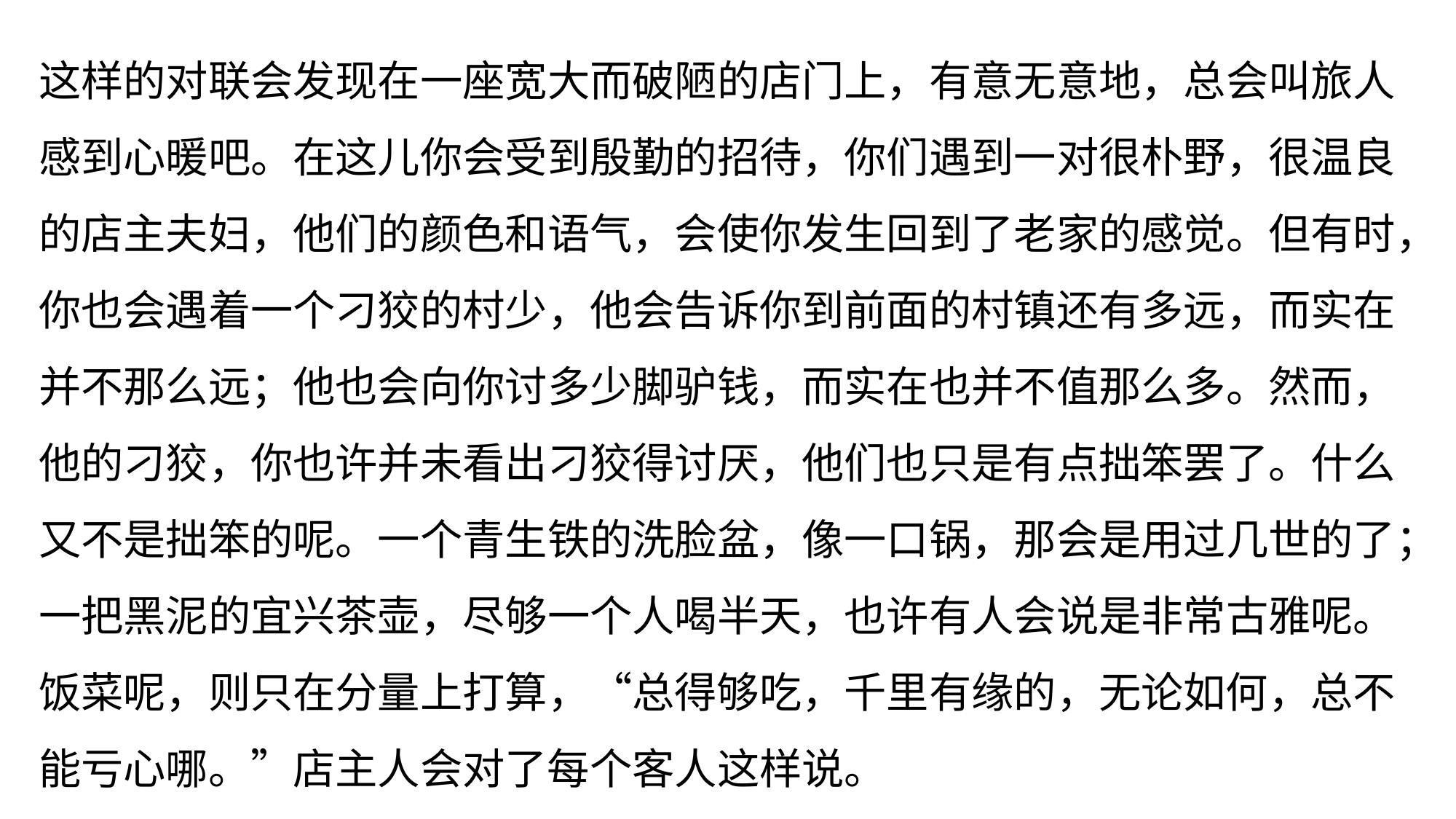

这样的对联会发现在一座宽大而破陋的店门上，有意无意地，总会叫旅人感到心暖吧。在这儿你会受到殷勤的招待，你们遇到一对很朴野，很温良的店主夫妇，他们的颜色和语气，会使你发生回到了老家的感觉。但有时，你也会遇着一个刁狡的村少，他会告诉你到前面的村镇还有多远，而实在并不那么远；他也会向你讨多少脚驴钱，而实在也并不值那么多。然而，他的刁狡，你也许并未看出刁狡得讨厌，他们也只是有点拙笨罢了。什么又不是拙笨的呢。一个青生铁的洗脸盆，像一口锅，那会是用过几世的了；一把黑泥的宜兴茶壶，尽够一个人喝半天，也许有人会说是非常古雅呢。饭菜呢，则只在分量上打算，“总得够吃，千里有缘的，无论如何，总不能亏心哪。”店主人会对了每个客人这样说。